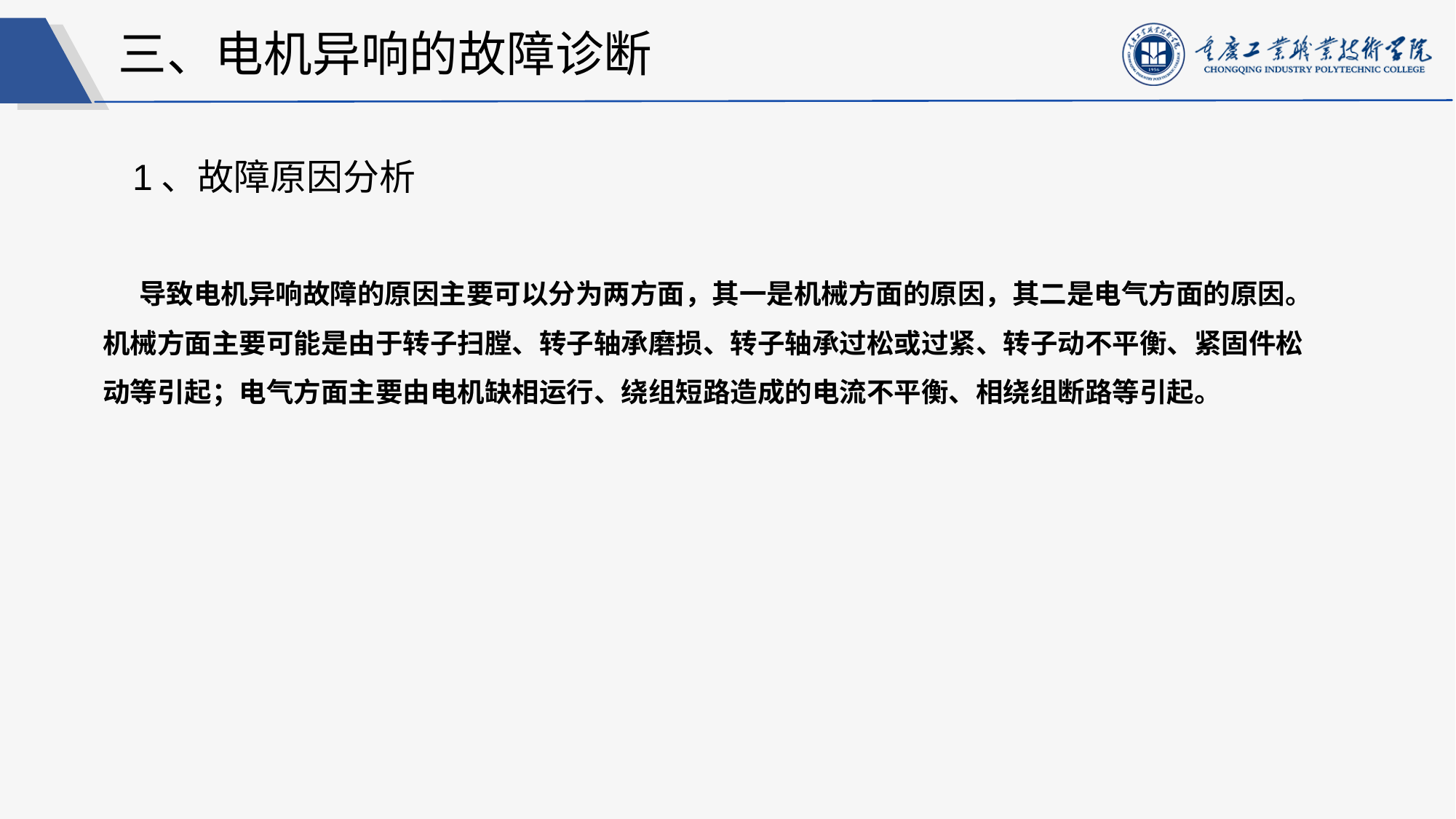

三、电机异响的故障诊断
1、故障原因分析
导致电机异响故障的原因主要可以分为两方面，其一是机械方面的原因，其二是电气方面的原因。机械方面主要可能是由于转子扫膛、转子轴承磨损、转子轴承过松或过紧、转子动不平衡、紧固件松动等引起；电气方面主要由电机缺相运行、绕组短路造成的电流不平衡、相绕组断路等引起。